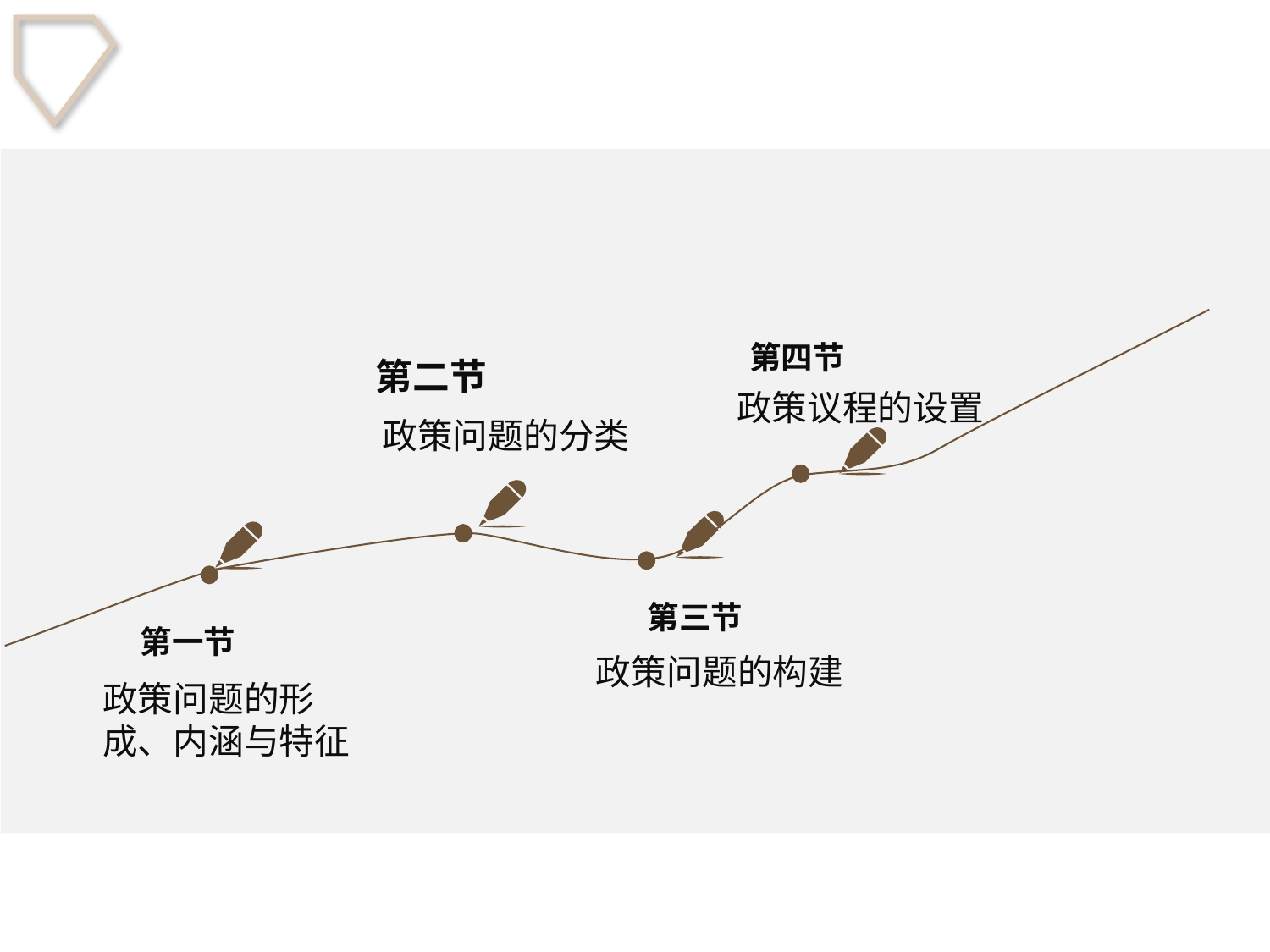

第四节
第二节
政策议程的设置
政策问题的分类

第三节
第一节
政策问题的构建
政策问题的形成、内涵与特征